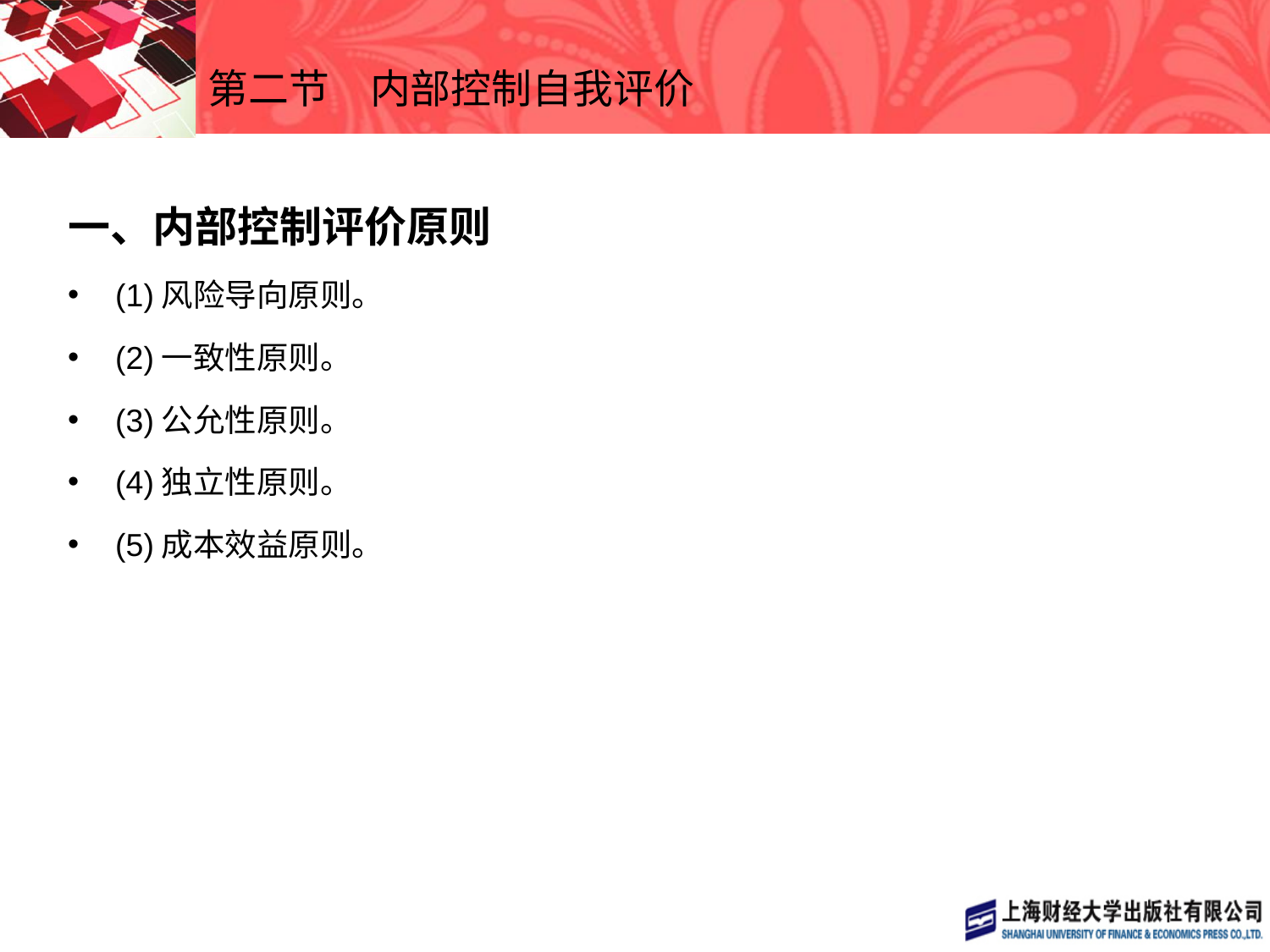

# 第二节　内部控制自我评价
一、内部控制评价原则
(1)风险导向原则。
(2)一致性原则。
(3)公允性原则。
(4)独立性原则。
(5)成本效益原则。